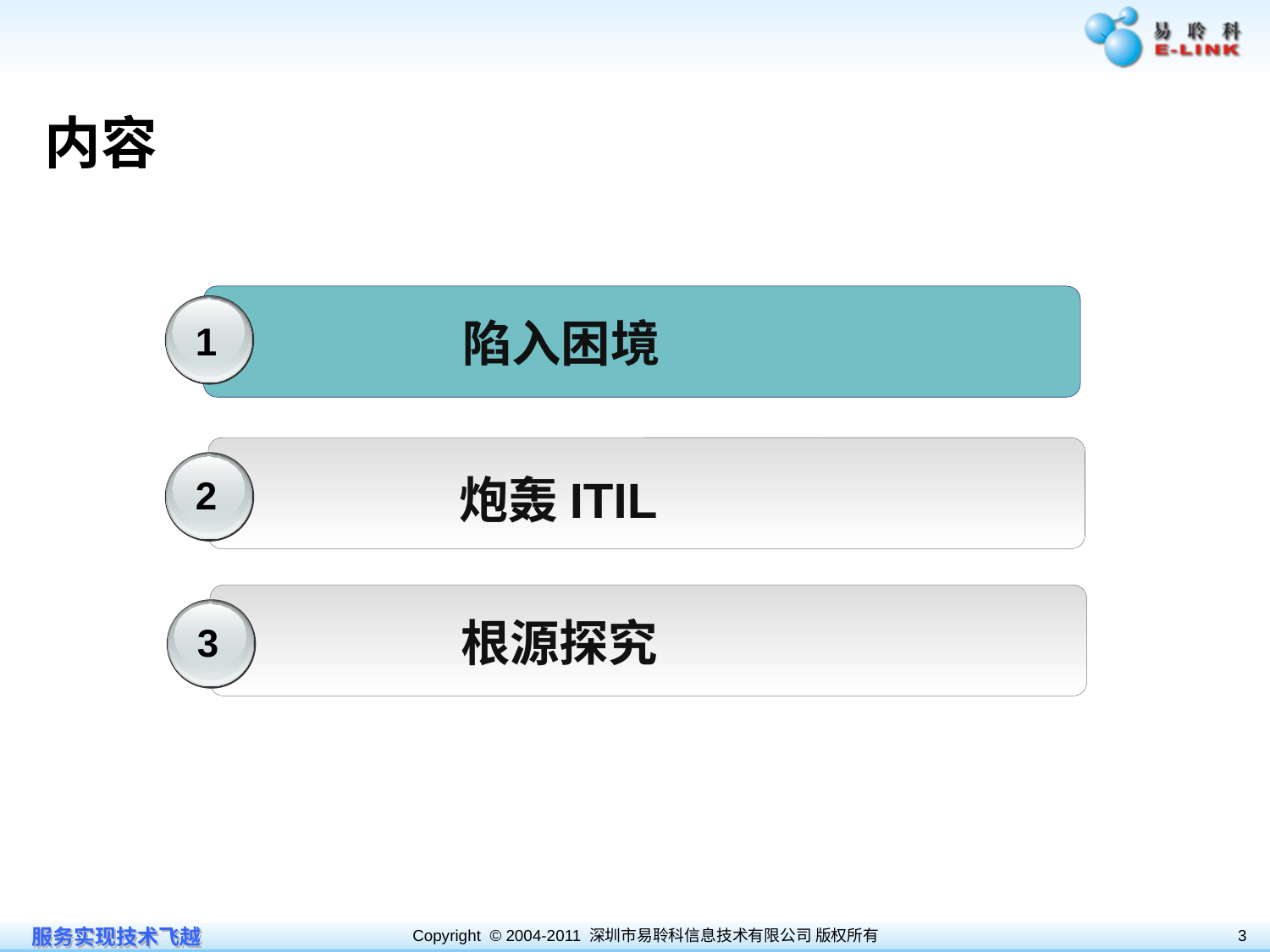

# 内容

陷入困境
1

炮轰ITIL
2

根源探究
3
3